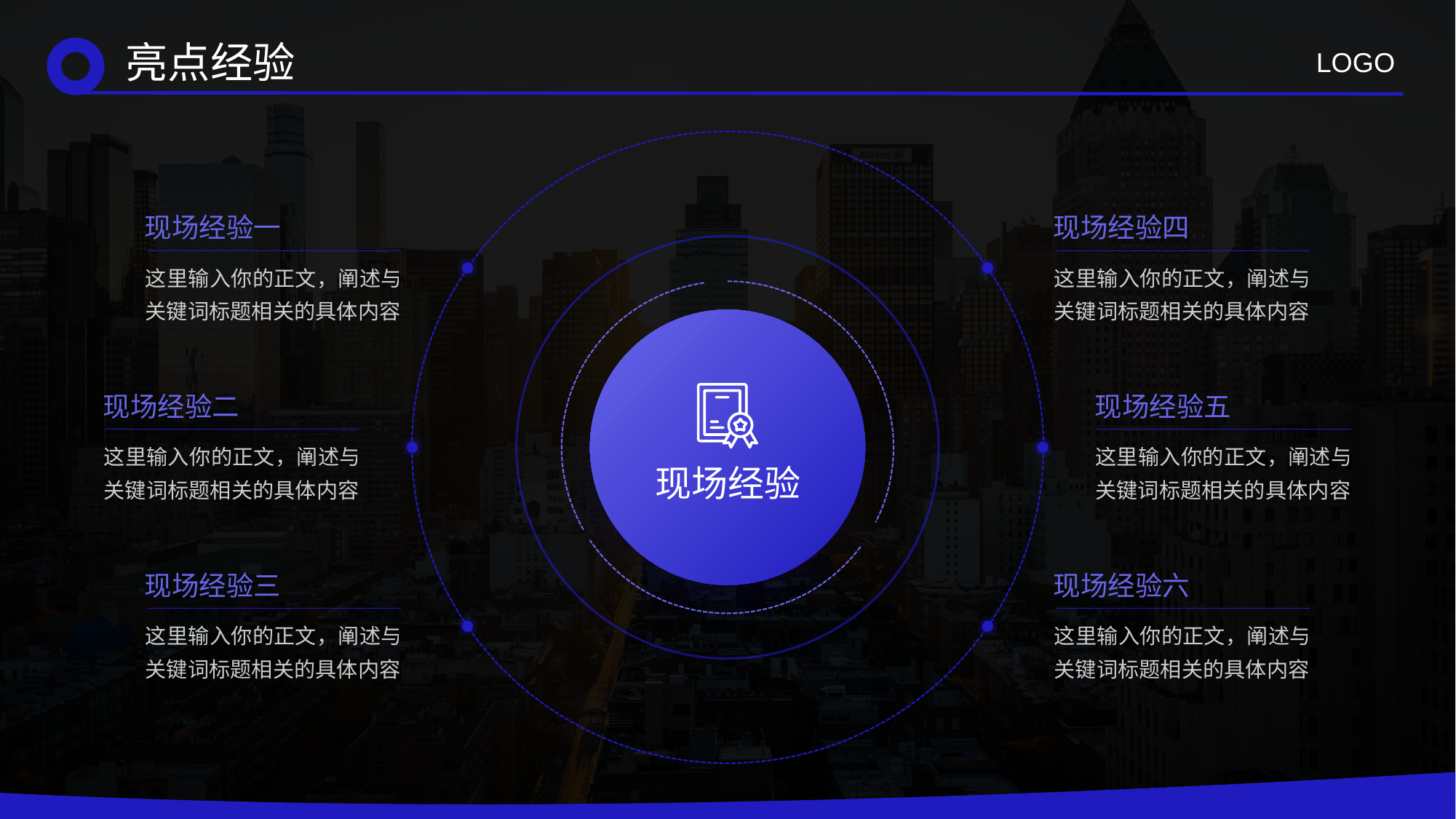

亮点经验

现场经验一
这里输入你的正文，阐述与关键词标题相关的具体内容
现场经验四
这里输入你的正文，阐述与关键词标题相关的具体内容

现场经验二
这里输入你的正文，阐述与关键词标题相关的具体内容
现场经验五
这里输入你的正文，阐述与关键词标题相关的具体内容

现场经验
现场经验三
这里输入你的正文，阐述与关键词标题相关的具体内容
现场经验六
这里输入你的正文，阐述与关键词标题相关的具体内容